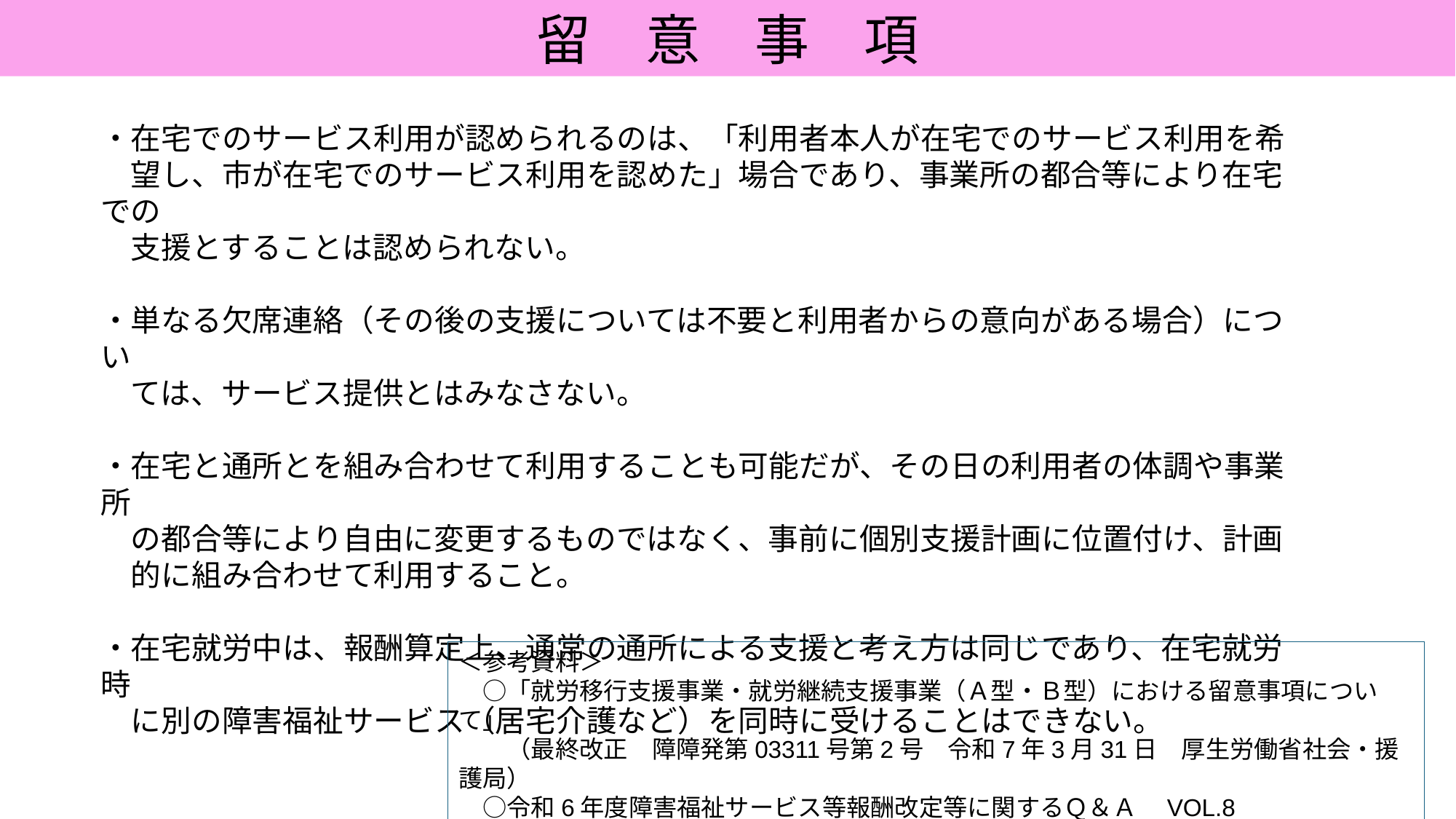

留　意　事　項
・在宅でのサービス利用が認められるのは、「利用者本人が在宅でのサービス利用を希
　望し、市が在宅でのサービス利用を認めた」場合であり、事業所の都合等により在宅での
　支援とすることは認められない。

・単なる欠席連絡（その後の支援については不要と利用者からの意向がある場合）につい
　ては、サービス提供とはみなさない。

・在宅と通所とを組み合わせて利用することも可能だが、その日の利用者の体調や事業所
　の都合等により自由に変更するものではなく、事前に個別支援計画に位置付け、計画
　的に組み合わせて利用すること。

・在宅就労中は、報酬算定上、通常の通所による支援と考え方は同じであり、在宅就労時
　に別の障害福祉サービス（居宅介護など）を同時に受けることはできない。
＜参考資料＞
　○「就労移行支援事業・就労継続支援事業（Ａ型・Ｂ型）における留意事項について」
　　（最終改正　障障発第03311号第2号　令和7年3月31日　厚生労働省社会・援護局）
　○令和6年度障害福祉サービス等報酬改定等に関するＱ＆Ａ　VOL.8
　　（令和7年3月31日）